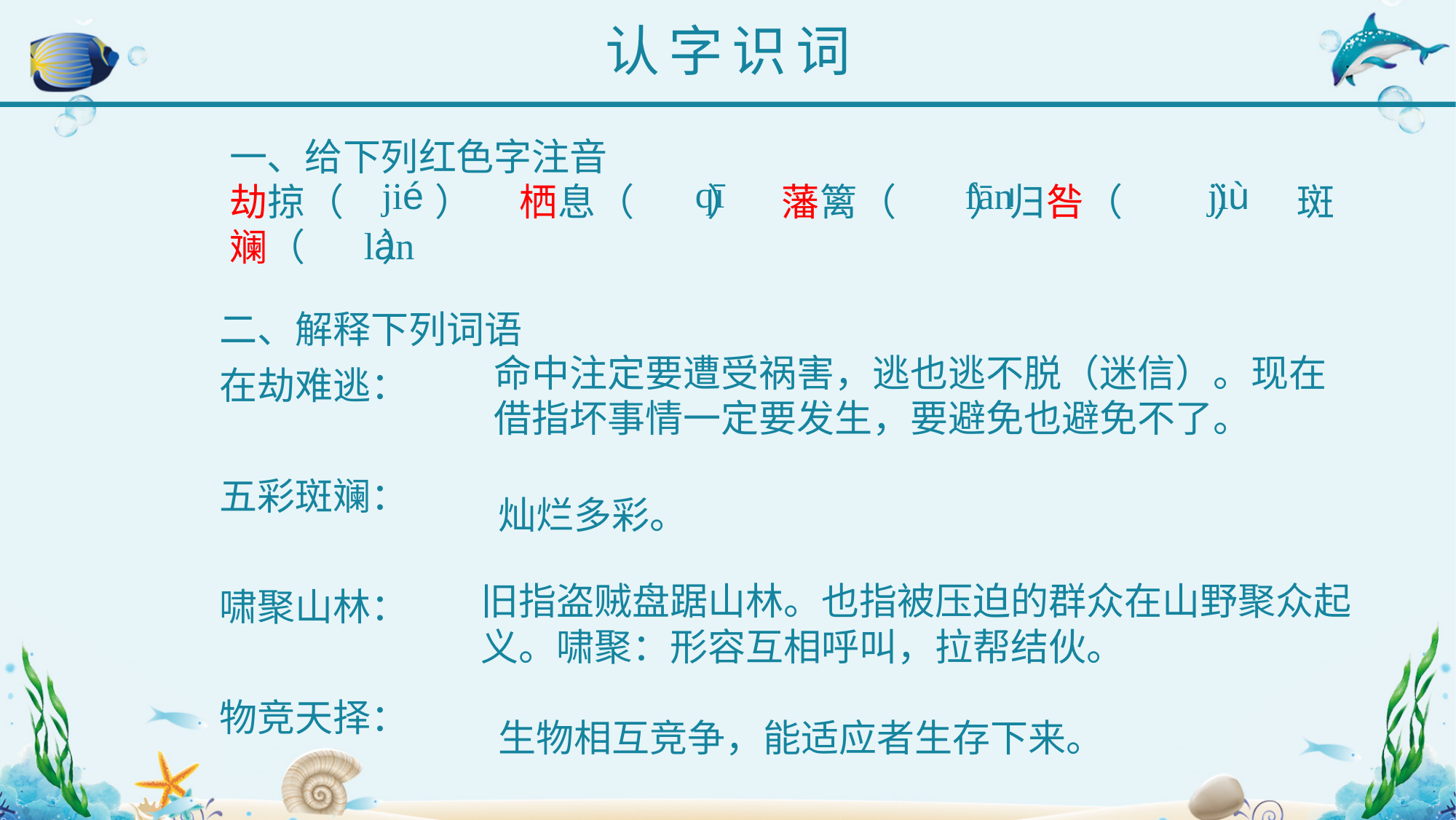

认字识词

一、给下列红色字注音
劫掠（          ）     栖息（        ）    藩篱（        ）归咎（          ）     斑斓（         ）

 qī
   jié
fān
  jiù
lán
二、解释下列词语
在劫难逃：

五彩斑斓：

啸聚山林：

物竞天择：

命中注定要遭受祸害，逃也逃不脱（迷信）。现在借指坏事情一定要发生，要避免也避免不了。
 灿烂多彩。
旧指盗贼盘踞山林。也指被压迫的群众在山野聚众起义。啸聚：形容互相呼叫，拉帮结伙。
 生物相互竞争，能适应者生存下来。